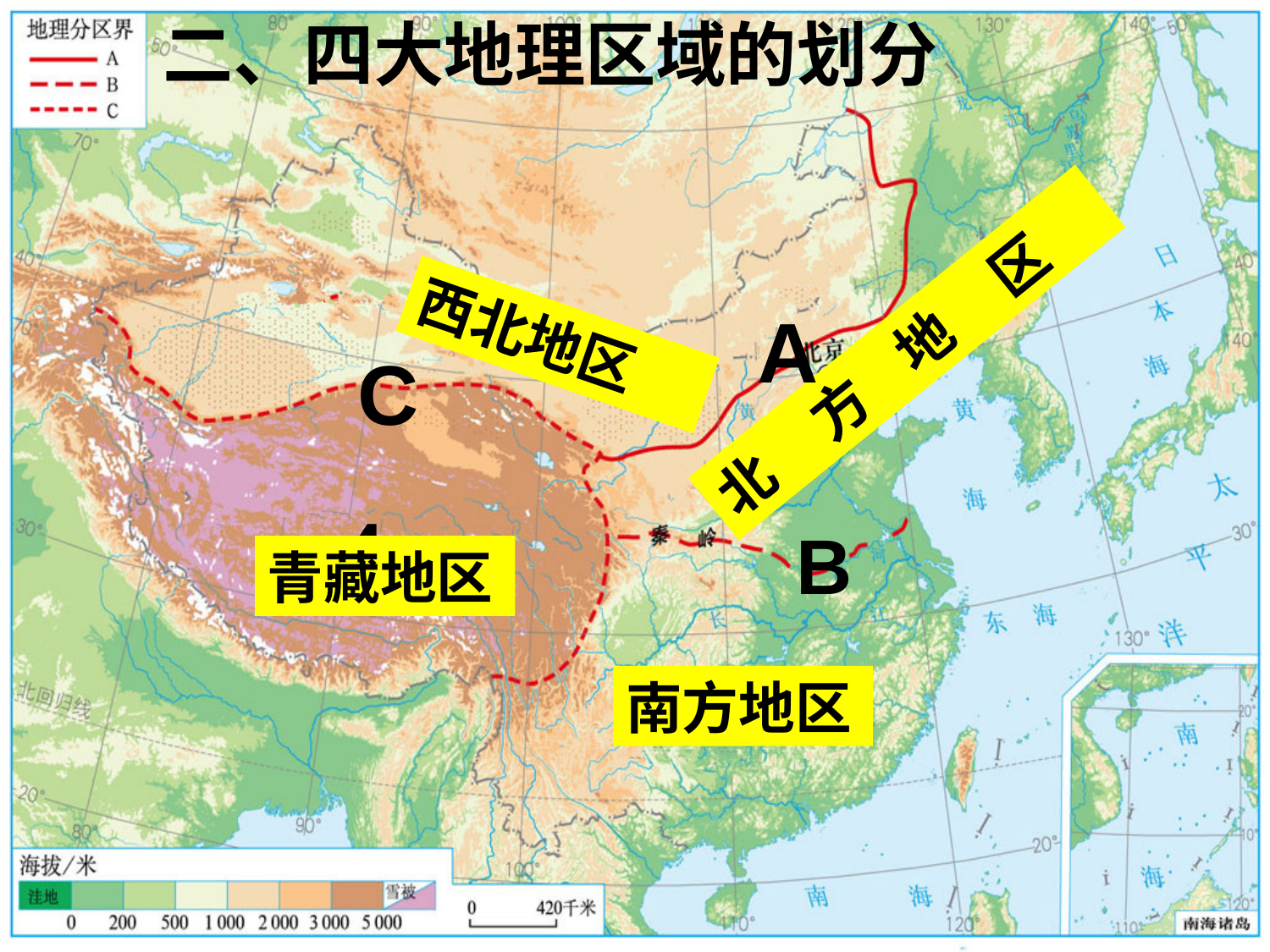

二、四大地理区域的划分

A
C
B
西北地区
北     方    地     区
3
1
4
青藏地区
2
南方地区